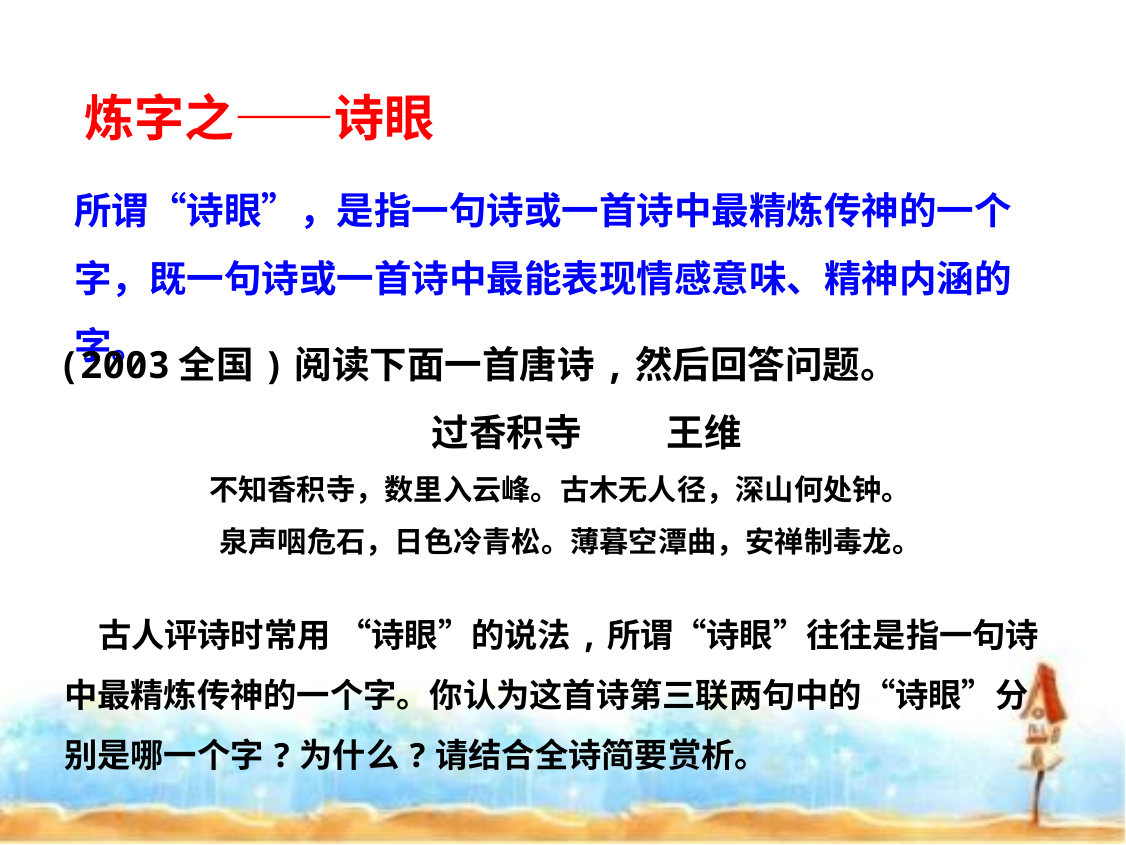

炼字之——诗眼
所谓“诗眼”，是指一句诗或一首诗中最精炼传神的一个字，既一句诗或一首诗中最能表现情感意味、精神内涵的字。
(2003全国)阅读下面一首唐诗,然后回答问题。
       过香积寺          王维
    不知香积寺，数里入云峰。古木无人径，深山何处钟。
    泉声咽危石，日色冷青松。薄暮空潭曲，安禅制毒龙。
    古人评诗时常用 “诗眼”的说法,所谓“诗眼”往往是指一句诗中最精炼传神的一个字。你认为这首诗第三联两句中的“诗眼”分别是哪一个字?为什么?请结合全诗简要赏析。